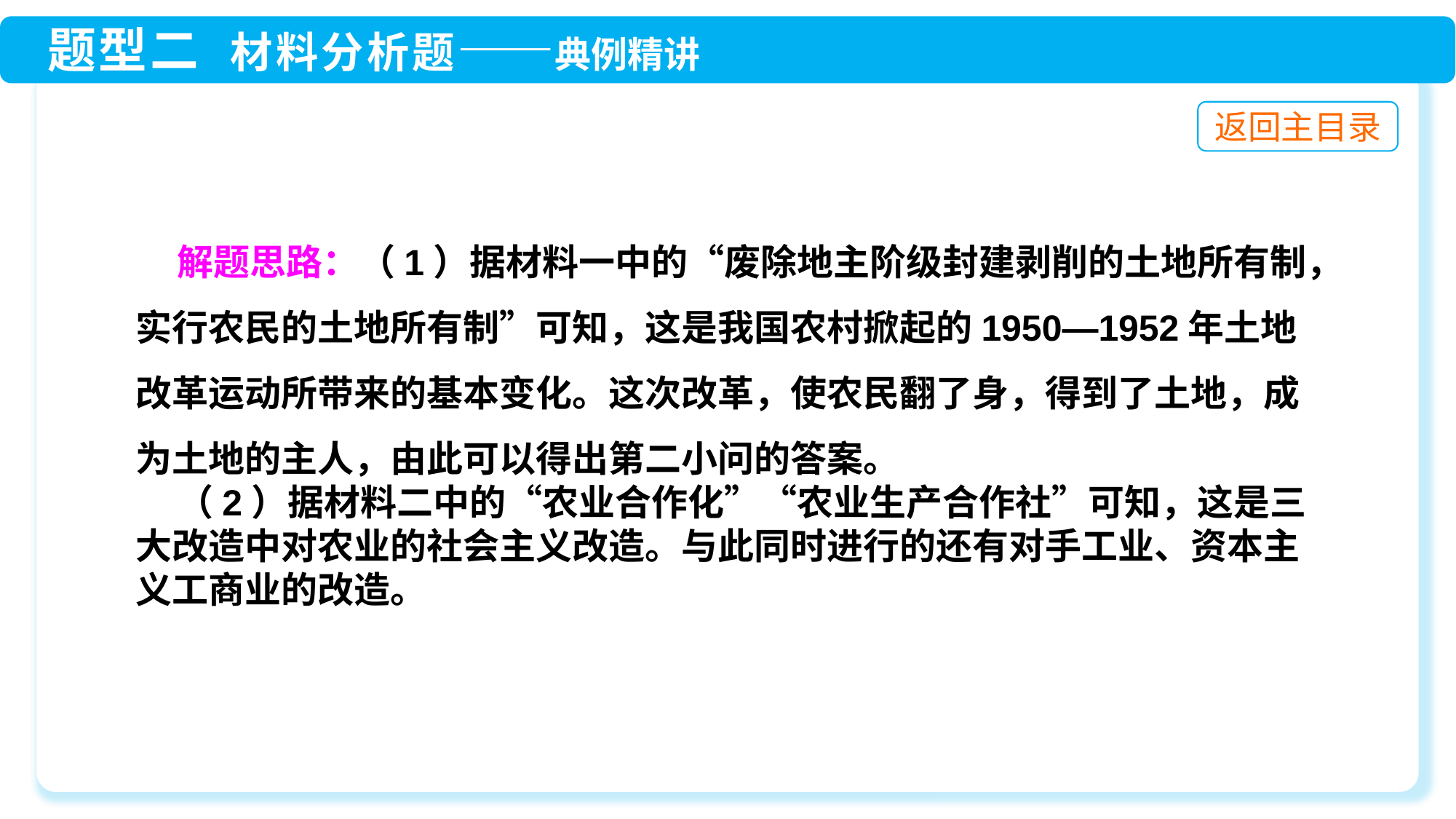

解题思路：（1）据材料一中的“废除地主阶级封建剥削的土地所有制，实行农民的土地所有制”可知，这是我国农村掀起的1950—1952年土地改革运动所带来的基本变化。这次改革，使农民翻了身，得到了土地，成为土地的主人，由此可以得出第二小问的答案。
    （2）据材料二中的“农业合作化”“农业生产合作社”可知，这是三大改造中对农业的社会主义改造。与此同时进行的还有对手工业、资本主义工商业的改造。